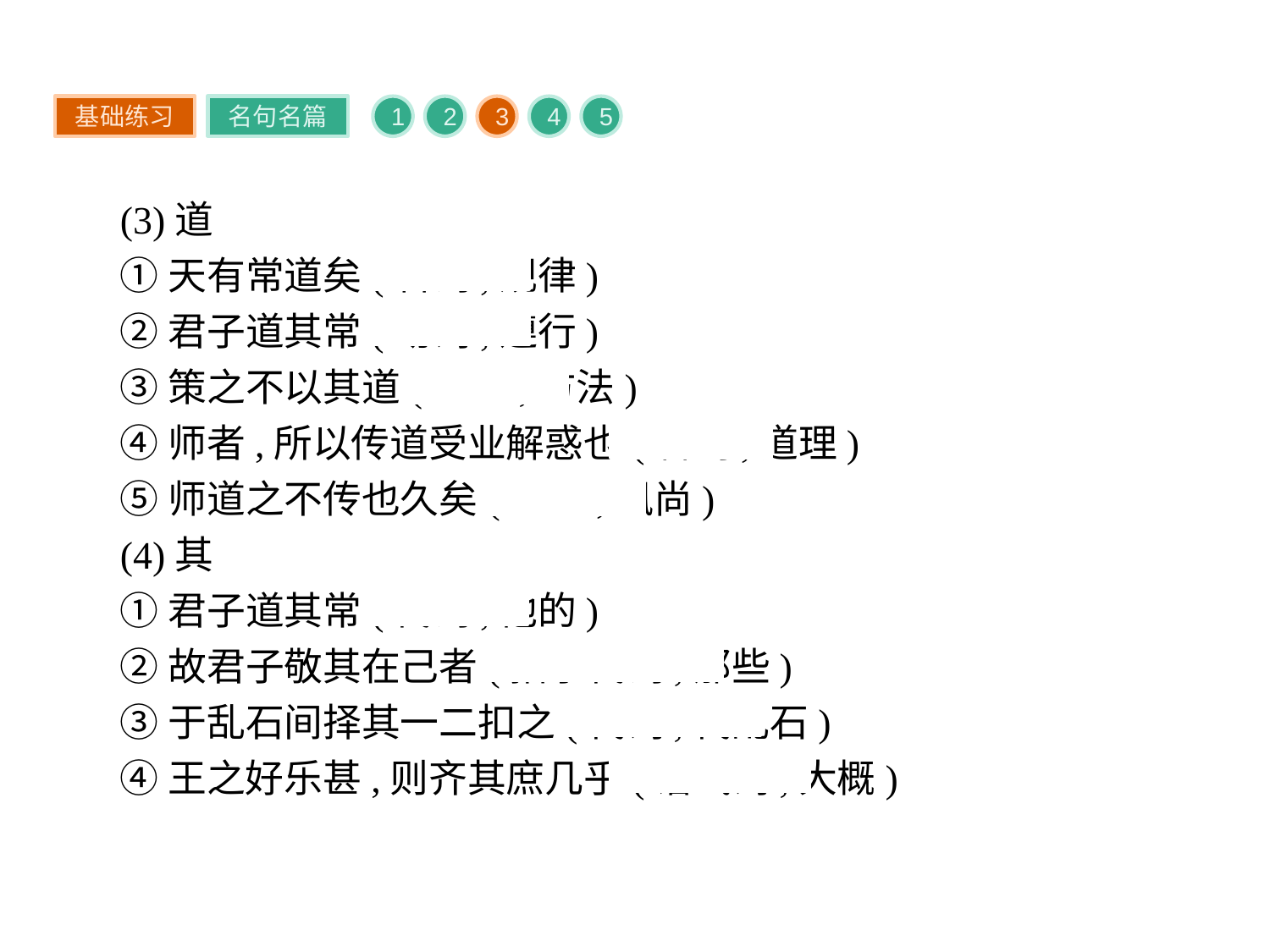

基础练习
名句名篇
1
2
3
4
5
(3)道
①天有常道矣(名词,规律)
②君子道其常(动词,遵行)
③策之不以其道(名词,方法)
④师者,所以传道受业解惑也(名词,道理)
⑤师道之不传也久矣(名词,风尚)
(4)其
①君子道其常(代词,他的)
②故君子敬其在己者(指示代词,那些)
③于乱石间择其一二扣之(代词,代乱石)
④王之好乐甚,则齐其庶几乎(语气词,大概)